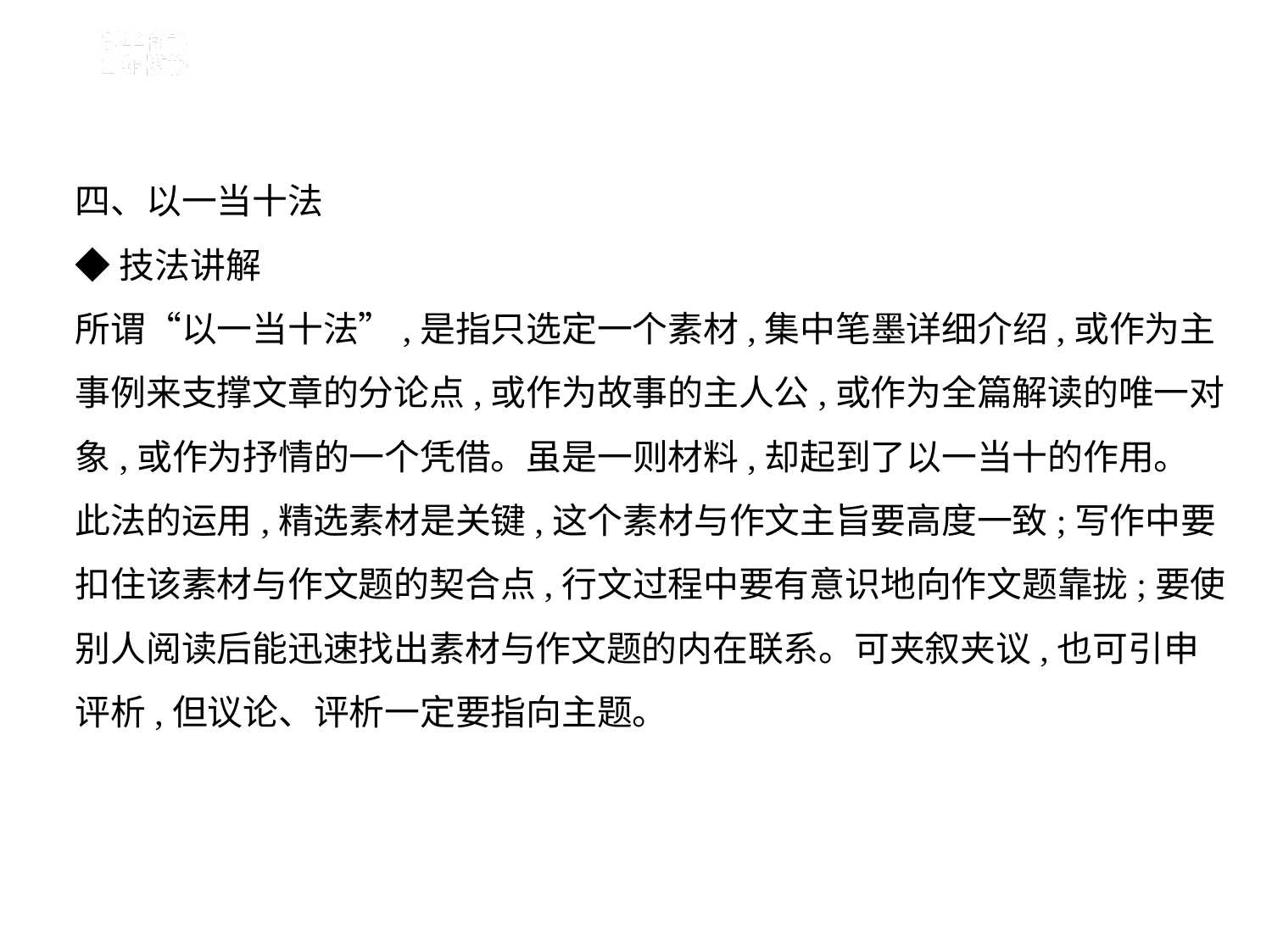

四、以一当十法
◆技法讲解
所谓“以一当十法”,是指只选定一个素材,集中笔墨详细介绍,或作为主
事例来支撑文章的分论点,或作为故事的主人公,或作为全篇解读的唯一对
象,或作为抒情的一个凭借。虽是一则材料,却起到了以一当十的作用。
此法的运用,精选素材是关键,这个素材与作文主旨要高度一致;写作中要
扣住该素材与作文题的契合点,行文过程中要有意识地向作文题靠拢;要使
别人阅读后能迅速找出素材与作文题的内在联系。可夹叙夹议,也可引申
评析,但议论、评析一定要指向主题。